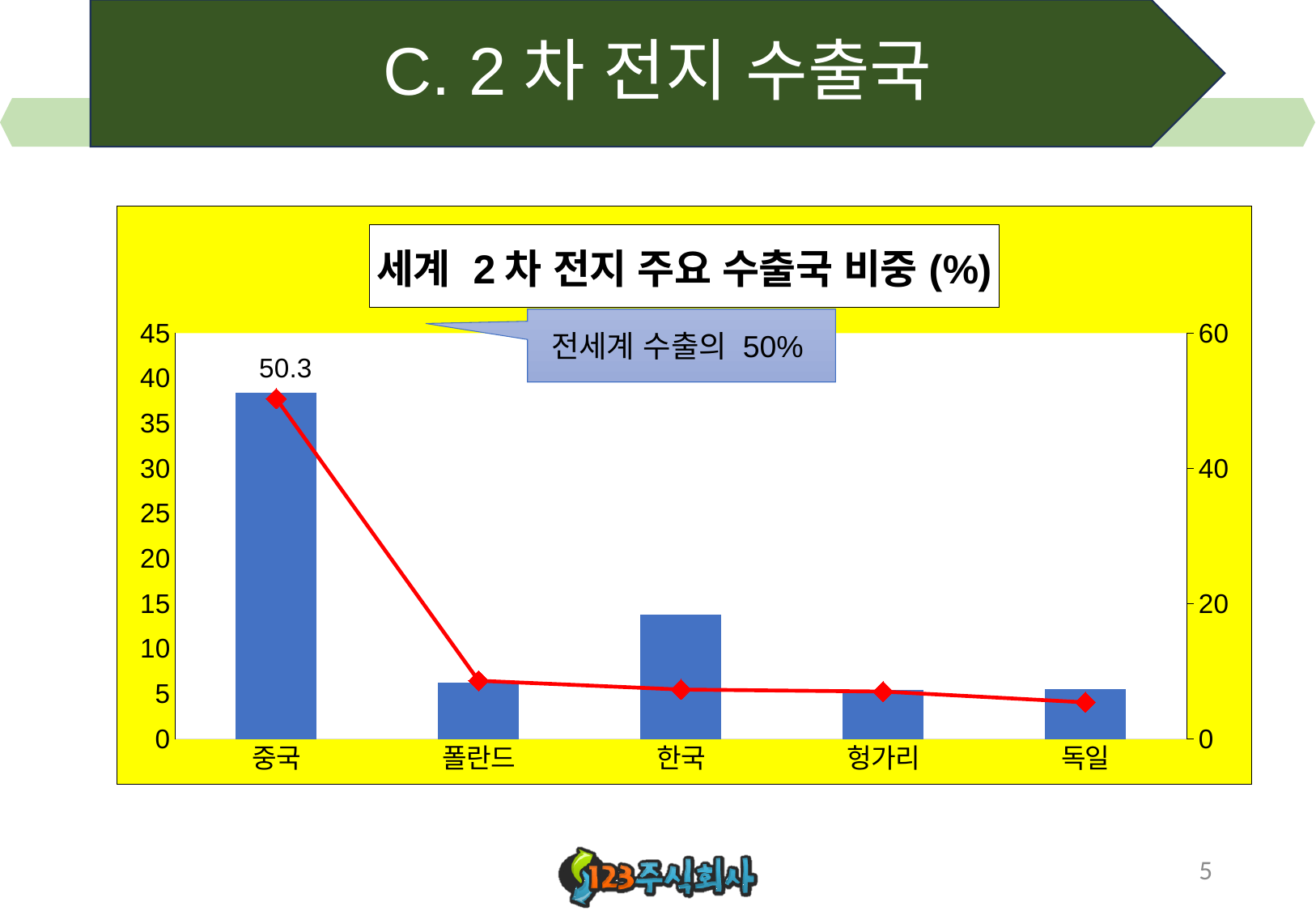

# C. 2차 전지 수출국

### Chart: 세계 2차 전지 주요 수출국 비중(%)

| Category | 2019년 | 2022년 |
|---|---|---|
| 중국 | 38.4 | 50.3 |
| 폴란드 | 6.2 | 8.6 |
| 한국 | 13.8 | 7.3 |
| 헝가리 | 5.4 | 7.0 |
| 독일 | 5.5 | 5.4 |
전세계 수출의 50%
5